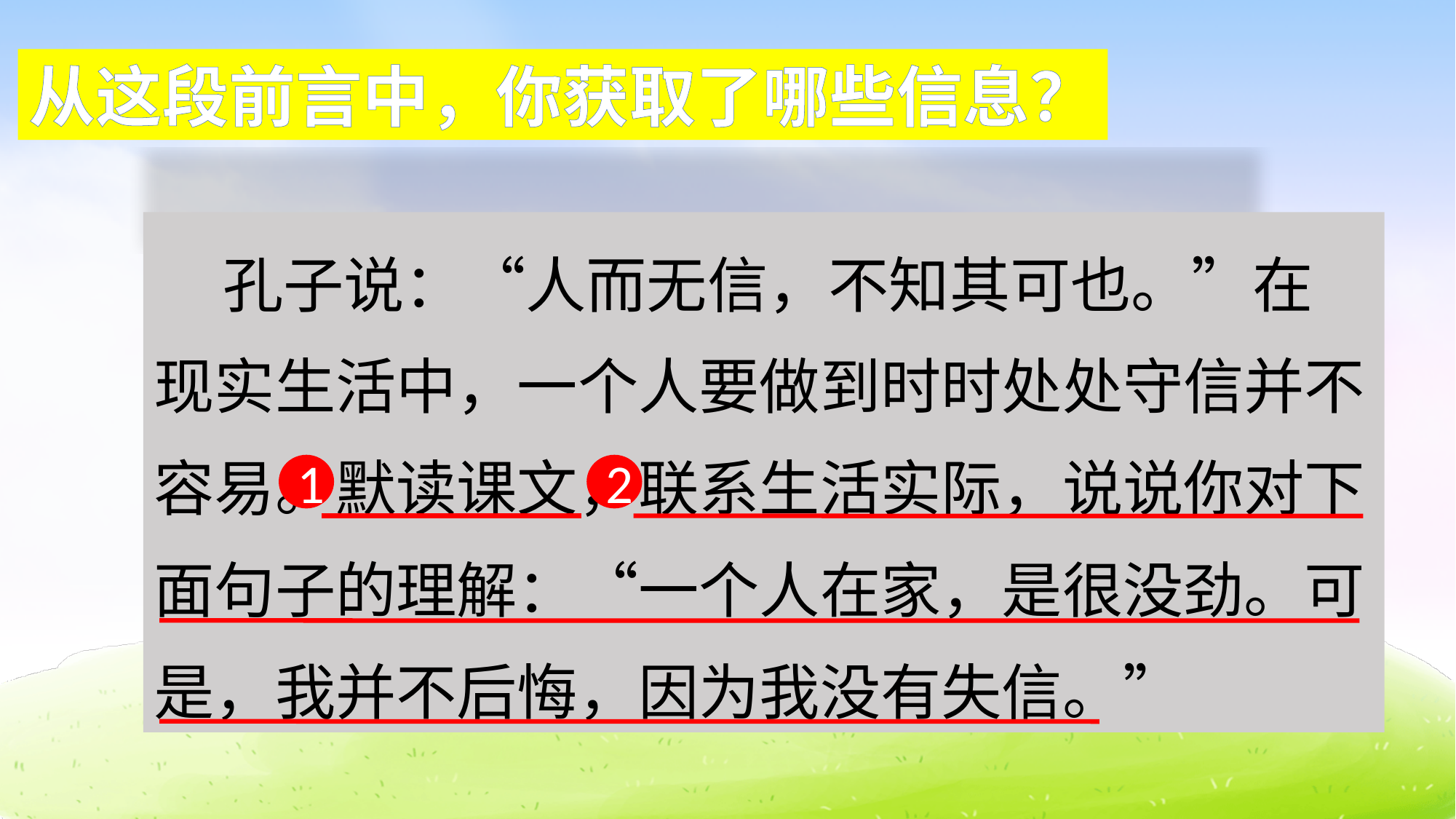

从这段前言中，你获取了哪些信息？
    孔子说：“人而无信，不知其可也。”在现实生活中，一个人要做到时时处处守信并不容易。默读课文，联系生活实际，说说你对下面句子的理解：“一个人在家，是很没劲。可是，我并不后悔，因为我没有失信。”
1
2